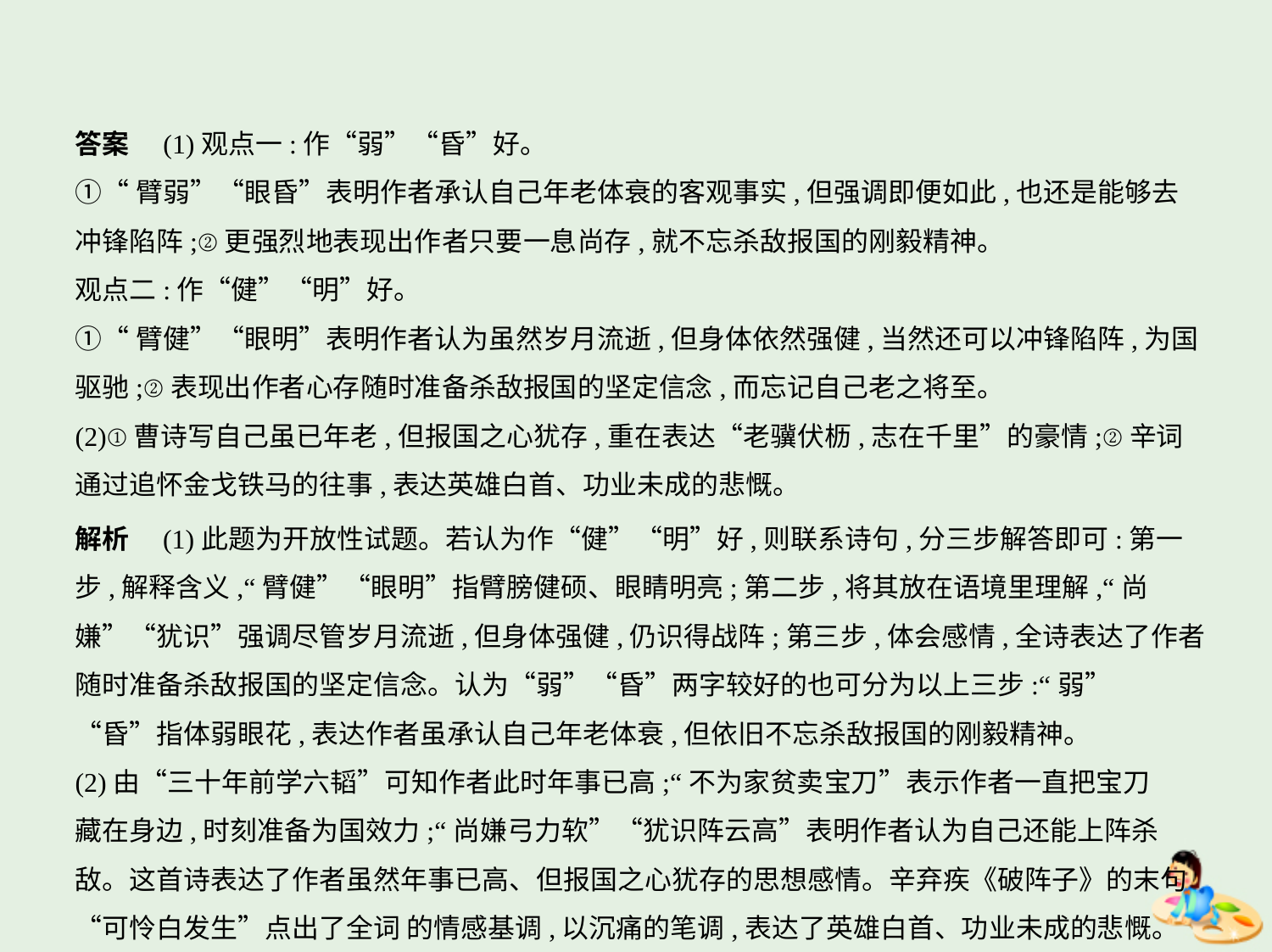

答案　(1)观点一:作“弱”“昏”好。
①“臂弱”“眼昏”表明作者承认自己年老体衰的客观事实,但强调即便如此,也还是能够去
冲锋陷阵;②更强烈地表现出作者只要一息尚存,就不忘杀敌报国的刚毅精神。
观点二:作“健”“明”好。
①“臂健”“眼明”表明作者认为虽然岁月流逝,但身体依然强健,当然还可以冲锋陷阵,为国
驱驰;②表现出作者心存随时准备杀敌报国的坚定信念,而忘记自己老之将至。
(2)①曹诗写自己虽已年老,但报国之心犹存,重在表达“老骥伏枥,志在千里”的豪情;②辛词
通过追怀金戈铁马的往事,表达英雄白首、功业未成的悲慨。
解析　(1)此题为开放性试题。若认为作“健”“明”好,则联系诗句,分三步解答即可:第一
步,解释含义,“臂健”“眼明”指臂膀健硕、眼睛明亮;第二步,将其放在语境里理解,“尚
嫌”“犹识”强调尽管岁月流逝,但身体强健,仍识得战阵;第三步,体会感情,全诗表达了作者
随时准备杀敌报国的坚定信念。认为“弱”“昏”两字较好的也可分为以上三步:“弱”
“昏”指体弱眼花,表达作者虽承认自己年老体衰,但依旧不忘杀敌报国的刚毅精神。
(2)由“三十年前学六韬”可知作者此时年事已高;“不为家贫卖宝刀”表示作者一直把宝刀
藏在身边,时刻准备为国效力;“尚嫌弓力软”“犹识阵云高”表明作者认为自己还能上阵杀
敌。这首诗表达了作者虽然年事已高、但报国之心犹存的思想感情。辛弃疾《破阵子》的末句“可怜白发生”点出了全词 的情感基调,以沉痛的笔调,表达了英雄白首、功业未成的悲慨。